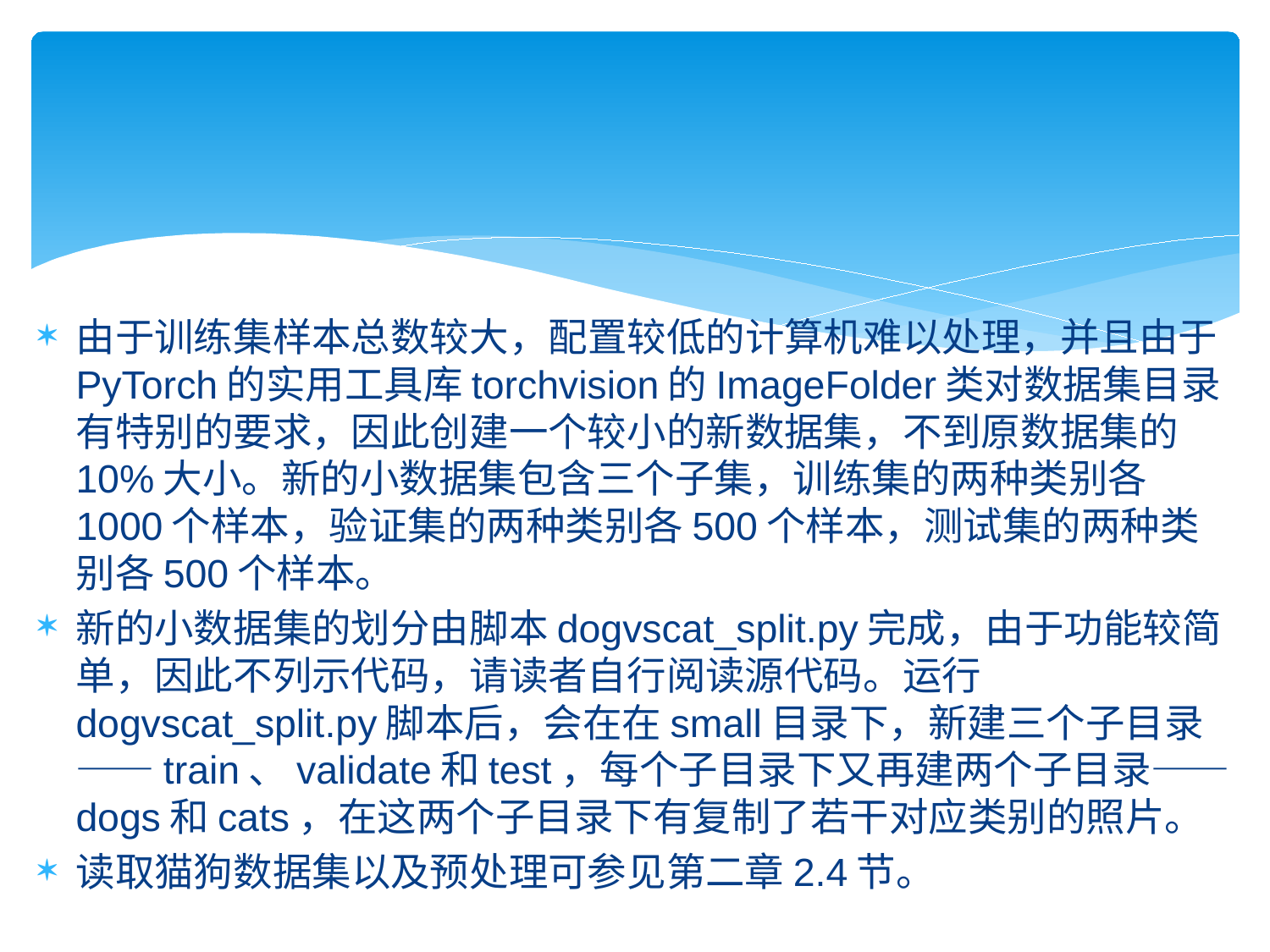

#
由于训练集样本总数较大，配置较低的计算机难以处理，并且由于PyTorch的实用工具库torchvision的ImageFolder类对数据集目录有特别的要求，因此创建一个较小的新数据集，不到原数据集的10%大小。新的小数据集包含三个子集，训练集的两种类别各1000个样本，验证集的两种类别各500个样本，测试集的两种类别各500个样本。
新的小数据集的划分由脚本dogvscat_split.py完成，由于功能较简单，因此不列示代码，请读者自行阅读源代码。运行dogvscat_split.py脚本后，会在在small目录下，新建三个子目录——train、validate和test，每个子目录下又再建两个子目录——dogs和cats，在这两个子目录下有复制了若干对应类别的照片。
读取猫狗数据集以及预处理可参见第二章2.4节。